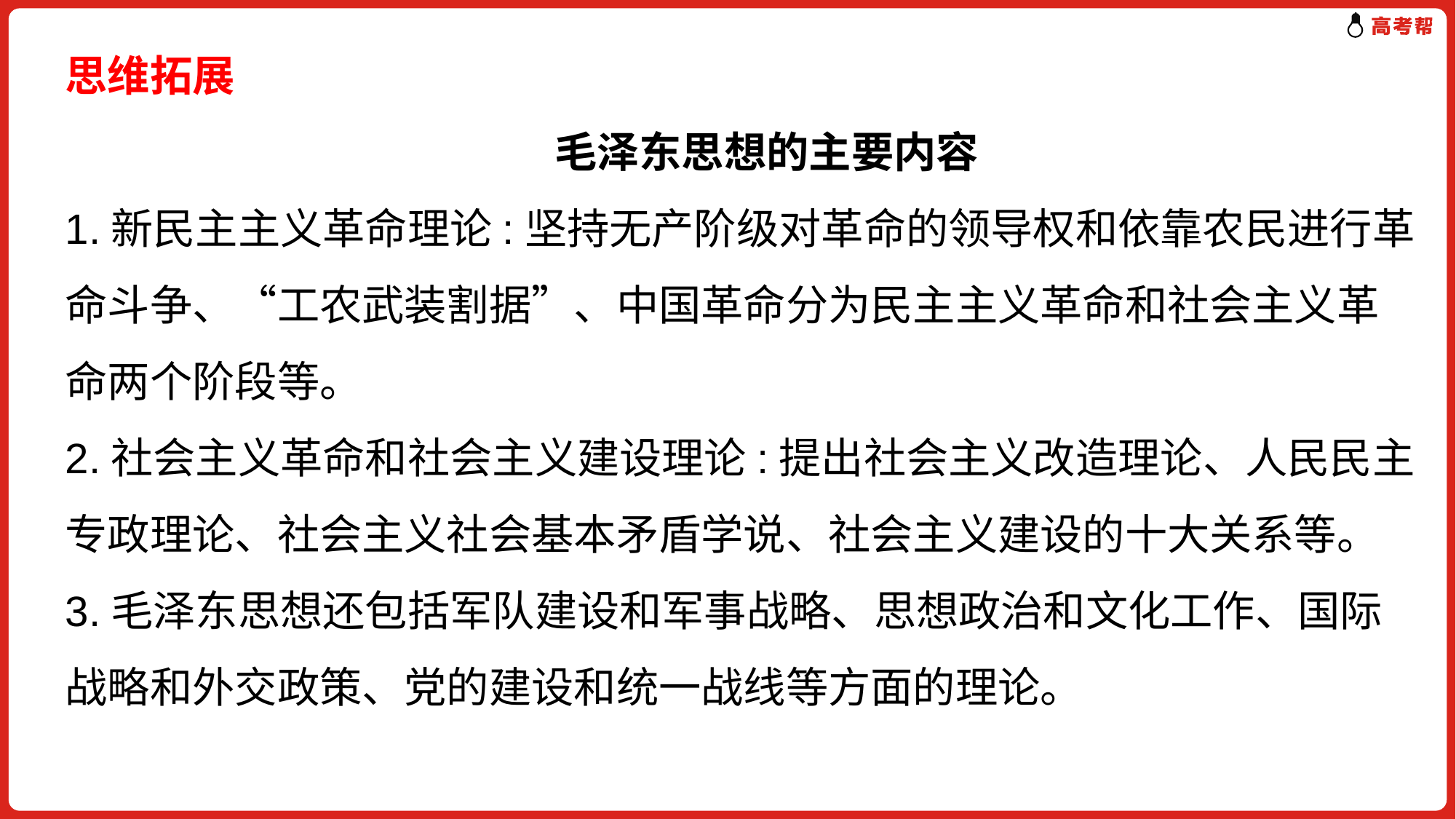

思维拓展
    毛泽东思想的主要内容
1.新民主主义革命理论:坚持无产阶级对革命的领导权和依靠农民进行革命斗争、“工农武装割据”、中国革命分为民主主义革命和社会主义革命两个阶段等。
2.社会主义革命和社会主义建设理论:提出社会主义改造理论、人民民主专政理论、社会主义社会基本矛盾学说、社会主义建设的十大关系等。
3.毛泽东思想还包括军队建设和军事战略、思想政治和文化工作、国际战略和外交政策、党的建设和统一战线等方面的理论。